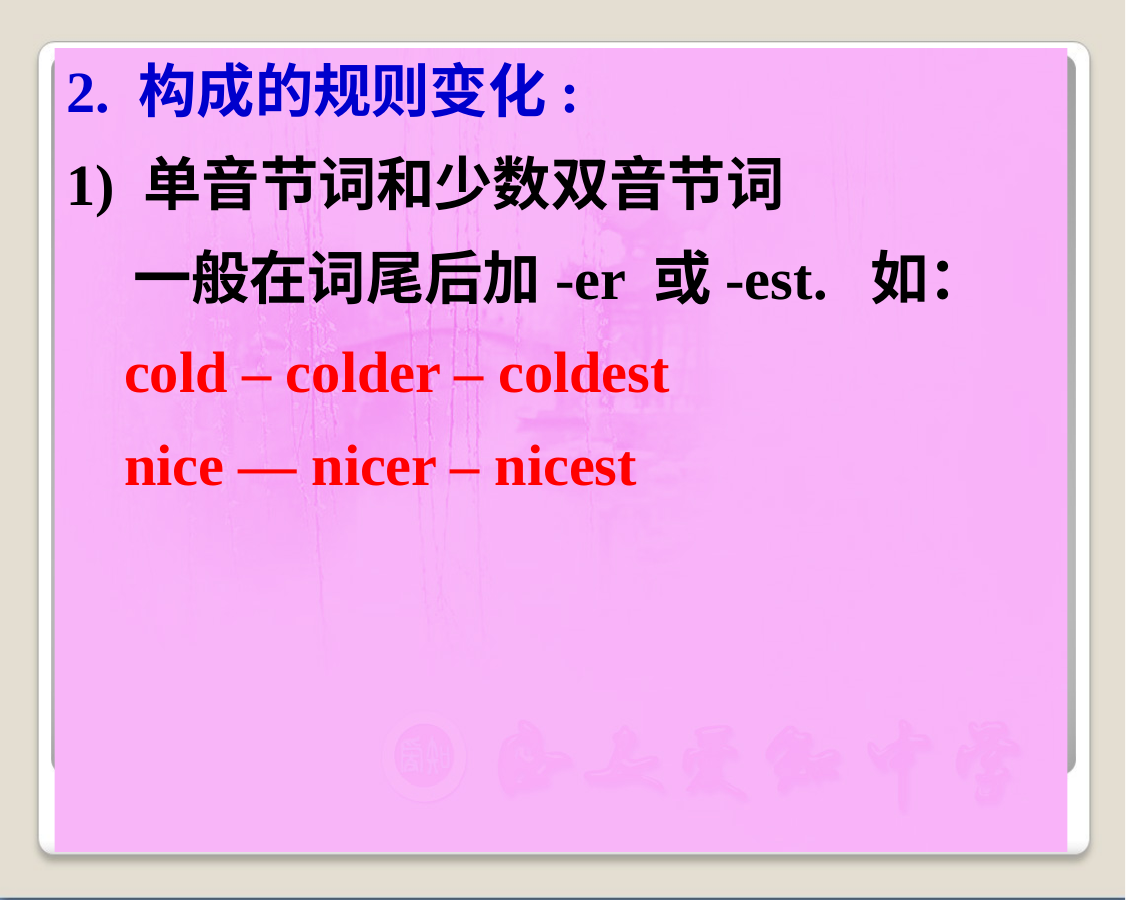

2. 构成的规则变化:
1) 单音节词和少数双音节词
    一般在词尾后加-er 或-est.  如：
cold – colder – coldest
    nice — nicer – nicest